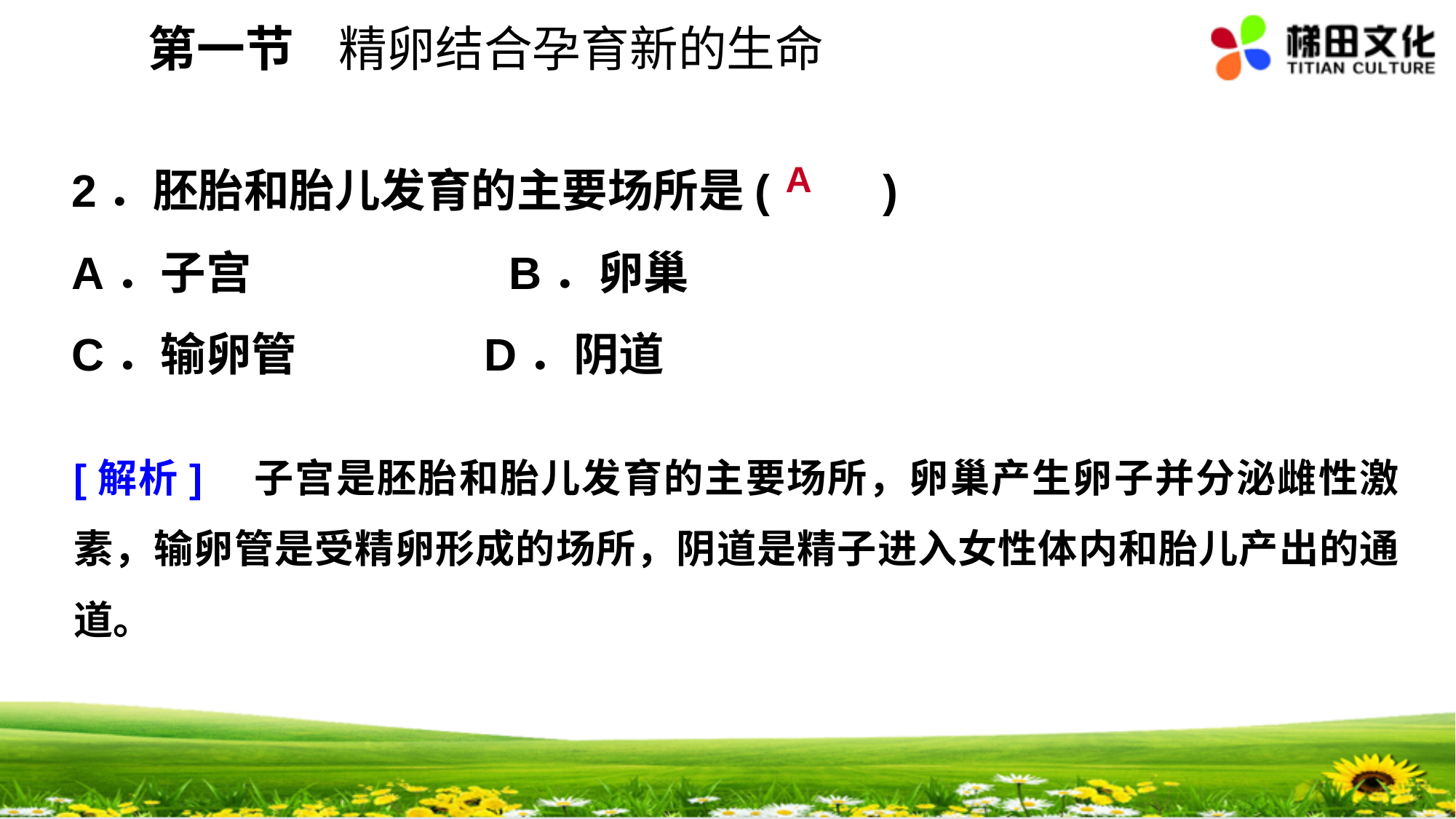

第一节    精卵结合孕育新的生命
2．胚胎和胎儿发育的主要场所是(　　)
A．子宫　　               B．卵巢
C．输卵管                 D．阴道
A
[解析]　子宫是胚胎和胎儿发育的主要场所，卵巢产生卵子并分泌雌性激素，输卵管是受精卵形成的场所，阴道是精子进入女性体内和胎儿产出的通道。